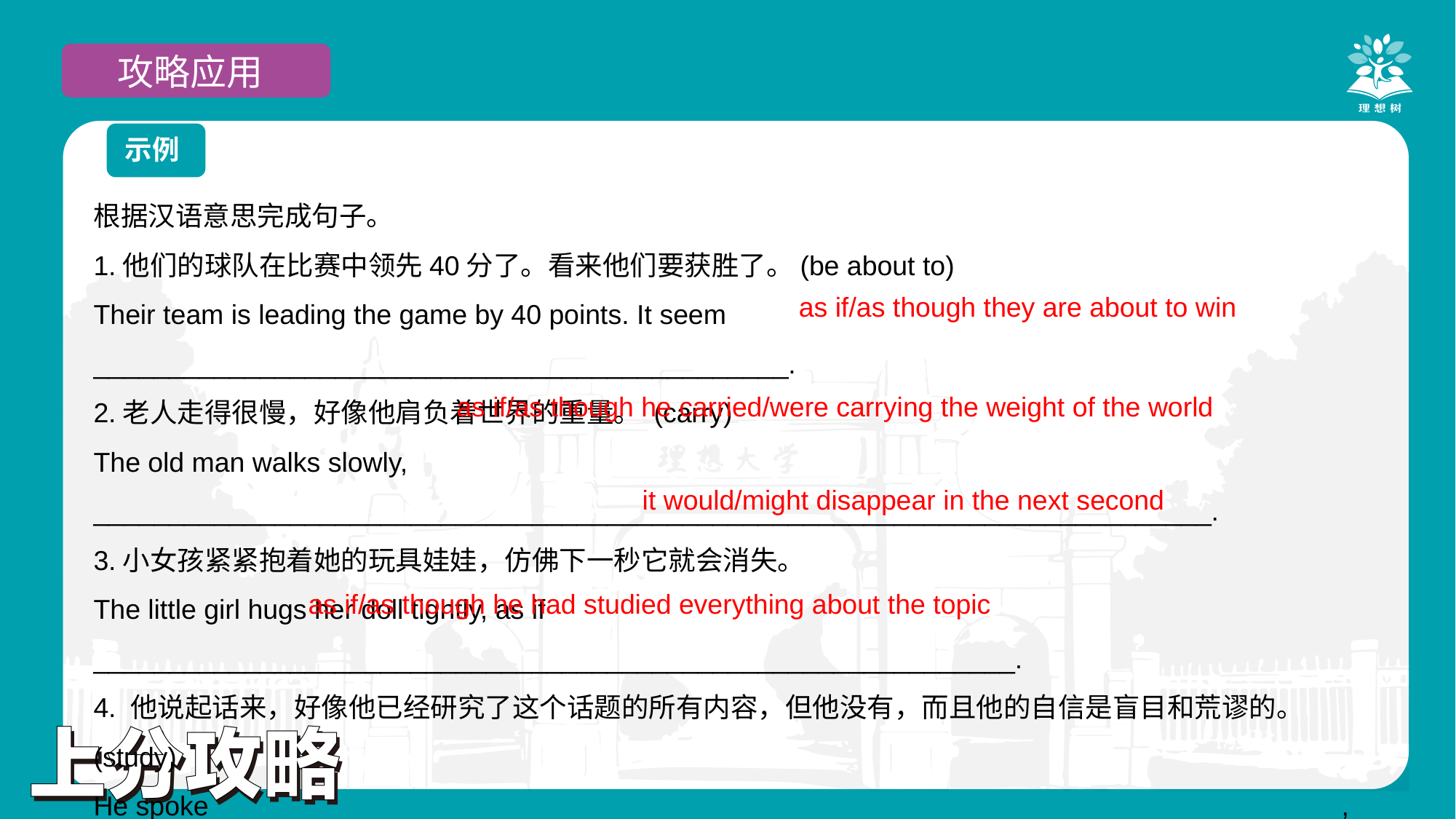

攻略应用

示例
根据汉语意思完成句子。
1.他们的球队在比赛中领先40分了。看来他们要获胜了。(be about to)
Their team is leading the game by 40 points. It seem ______________________________________________.
2.老人走得很慢，好像他肩负着世界的重量。 (carry)
The old man walks slowly, __________________________________________________________________________.
3.小女孩紧紧抱着她的玩具娃娃，仿佛下一秒它就会消失。
The little girl hugs her doll tightly, as if _____________________________________________________________.
4. 他说起话来，好像他已经研究了这个话题的所有内容，但他没有，而且他的自信是盲目和荒谬的。(study)
He spoke __________________________________________________________________________ , but he didn't, and his confidence was blind and ridiculous.

as if/as though they are about to win
as if/as though he carried/were carrying the weight of the world
it would/might disappear in the next second
as if/as though he had studied everything about the topic